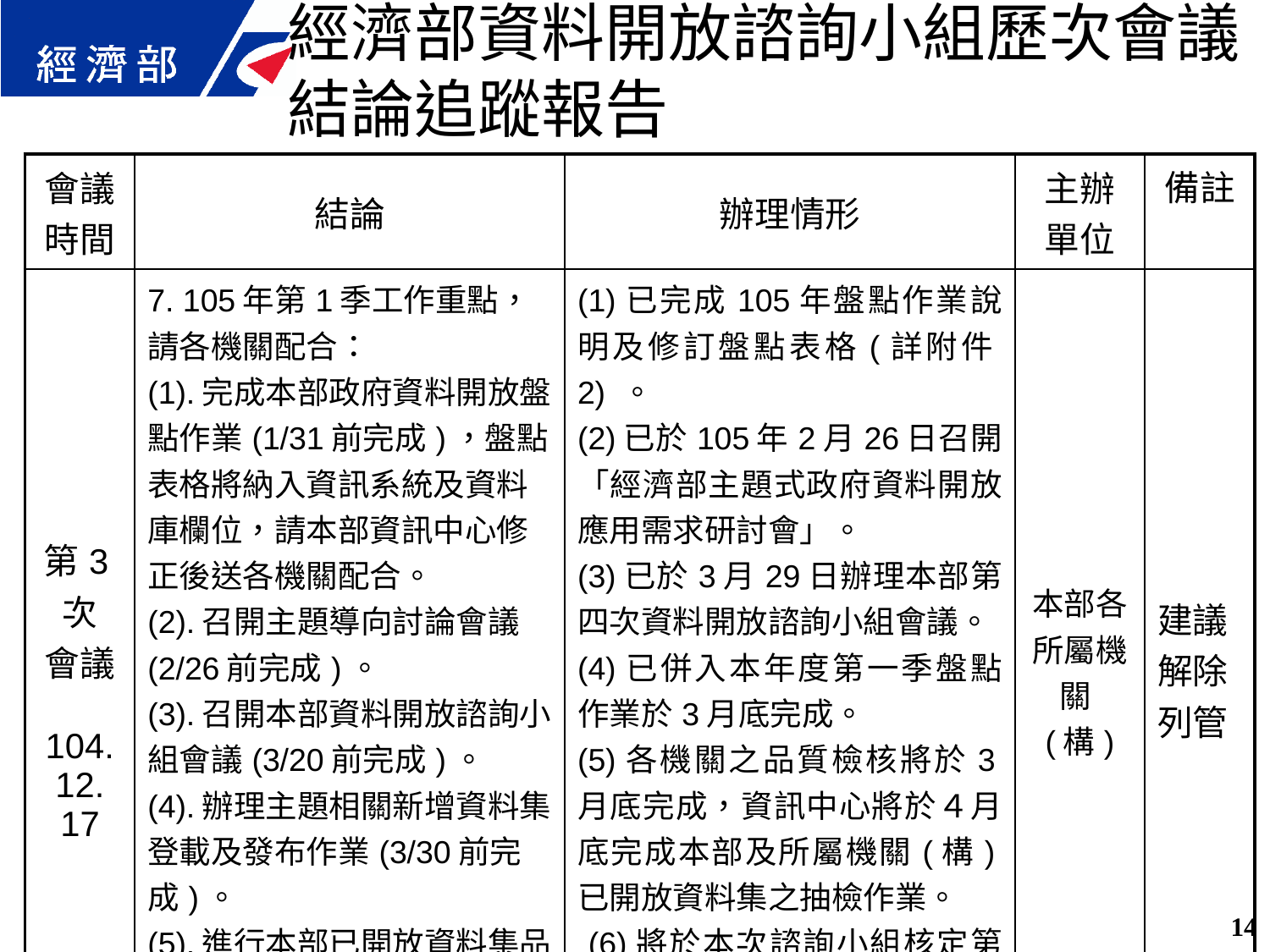

經濟部資料開放諮詢小組歷次會議結論追蹤報告
| 會議 時間 | 結論 | 辦理情形 | 主辦 單位 | 備註 |
| --- | --- | --- | --- | --- |
| 第3次 會議 104.12. 17 | 7. 105年第1季工作重點，請各機關配合： (1).完成本部政府資料開放盤點作業(1/31前完成)，盤點表格將納入資訊系統及資料庫欄位，請本部資訊中心修正後送各機關配合。 (2).召開主題導向討論會議(2/26前完成)。 (3).召開本部資料開放諮詢小組會議(3/20前完成)。 (4).辦理主題相關新增資料集登載及發布作業(3/30前完成)。 (5).進行本部已開放資料集品質檢核作業(3/30前完成)。 (6).辦理第一季新增資料集登載及發布作業(3/30前完成) | (1)已完成105年盤點作業說明及修訂盤點表格(詳附件2) 。 (2)已於105年2月26日召開「經濟部主題式政府資料開放應用需求研討會」。 (3)已於3月29日辦理本部第四次資料開放諮詢小組會議。 (4)已併入本年度第一季盤點作業於3月底完成。 (5)各機關之品質檢核將於3月底完成，資訊中心將於４月底完成本部及所屬機關(構)已開放資料集之抽檢作業。 (6)將於本次諮詢小組核定第一季資料集後，即辦理發布作業。 | 本部各所屬機關(構) | 建議解除列管 |
14